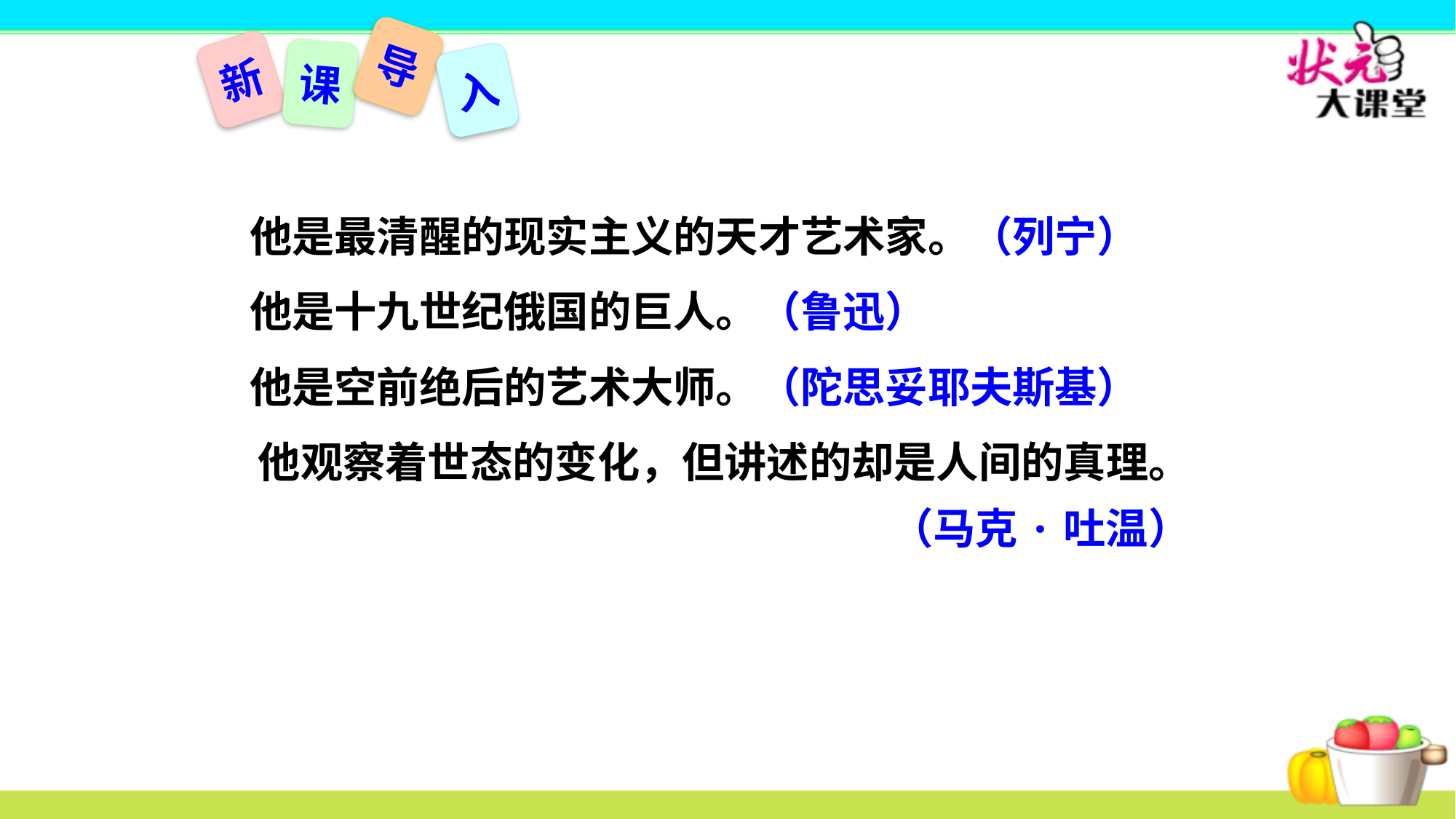

导
新
课
入
他是最清醒的现实主义的天才艺术家。（列宁）
他是十九世纪俄国的巨人。（鲁迅）
他是空前绝后的艺术大师。（陀思妥耶夫斯基）
他观察着世态的变化，但讲述的却是人间的真理。（马克·吐温）
https://www.ypppt.com/